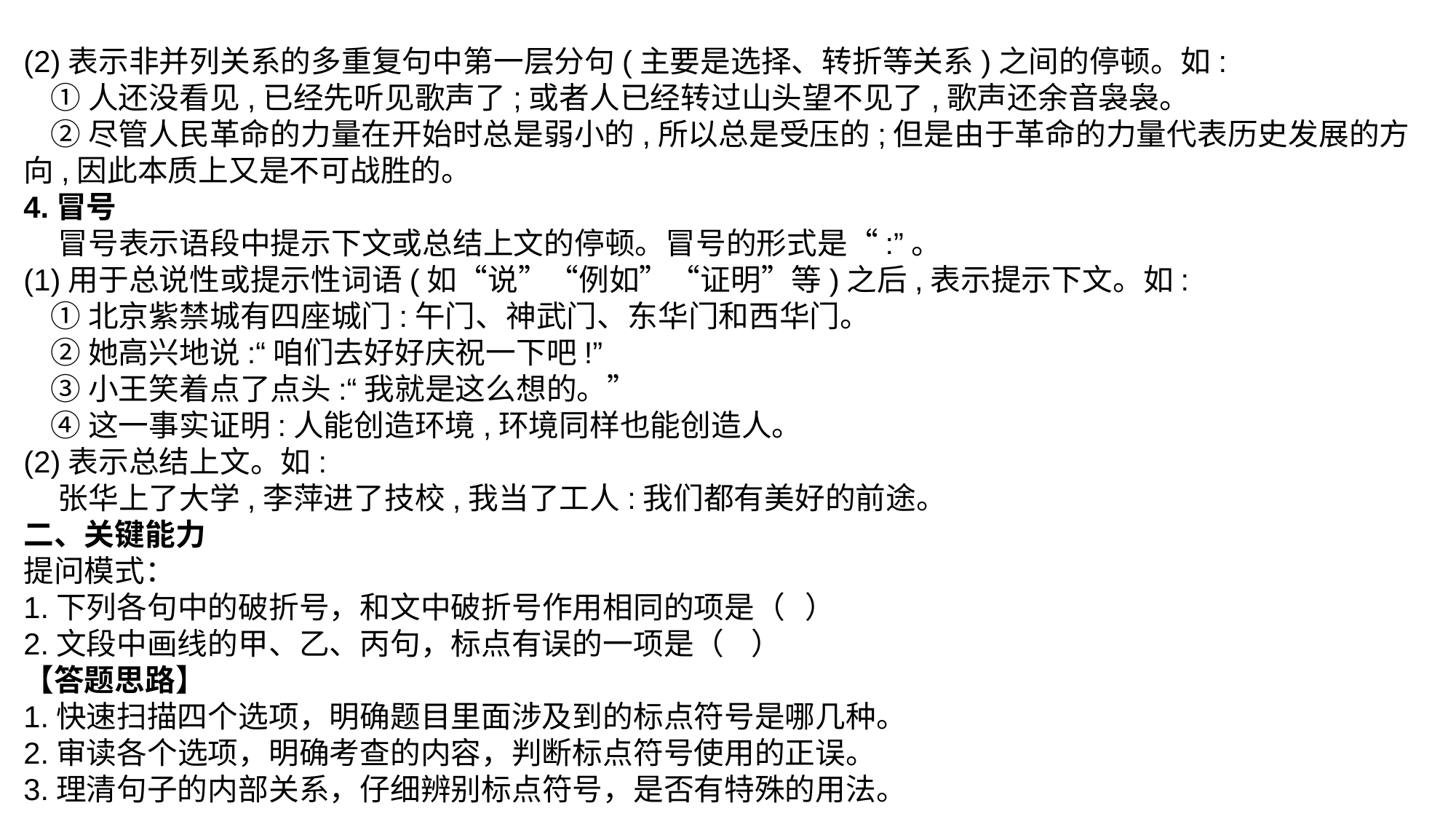

(2)表示非并列关系的多重复句中第一层分句(主要是选择、转折等关系)之间的停顿。如:
    ①人还没看见,已经先听见歌声了;或者人已经转过山头望不见了,歌声还余音袅袅。
    ②尽管人民革命的力量在开始时总是弱小的,所以总是受压的;但是由于革命的力量代表历史发展的方向,因此本质上又是不可战胜的。
4.冒号
    冒号表示语段中提示下文或总结上文的停顿。冒号的形式是“:”。
(1)用于总说性或提示性词语(如“说”“例如”“证明”等)之后,表示提示下文。如:
    ①北京紫禁城有四座城门:午门、神武门、东华门和西华门。
    ②她高兴地说:“咱们去好好庆祝一下吧!”
    ③小王笑着点了点头:“我就是这么想的。”
    ④这一事实证明:人能创造环境,环境同样也能创造人。
(2)表示总结上文。如:
    张华上了大学,李萍进了技校,我当了工人:我们都有美好的前途。
二、关键能力
提问模式：
1.下列各句中的破折号，和文中破折号作用相同的项是（   ）
2.文段中画线的甲、乙、丙句，标点有误的一项是（    ）
【答题思路】
1.快速扫描四个选项，明确题目里面涉及到的标点符号是哪几种。
2.审读各个选项，明确考查的内容，判断标点符号使用的正误。
3.理清句子的内部关系，仔细辨别标点符号，是否有特殊的用法。